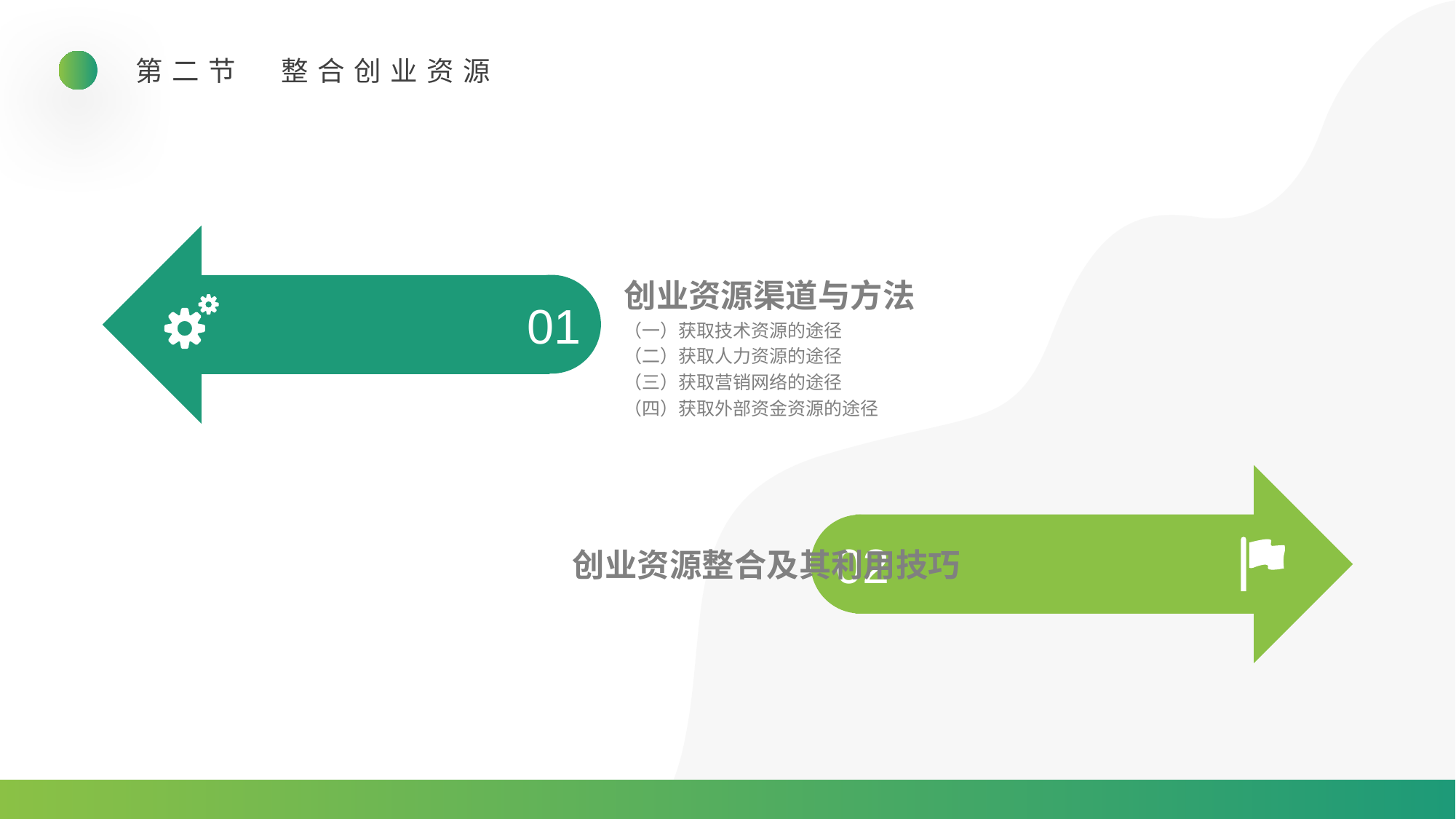

第二节　整合创业资源

01
创业资源渠道与方法
（一）获取技术资源的途径
（二）获取人力资源的途径
（三）获取营销网络的途径
（四）获取外部资金资源的途径

02

创业资源整合及其利用技巧